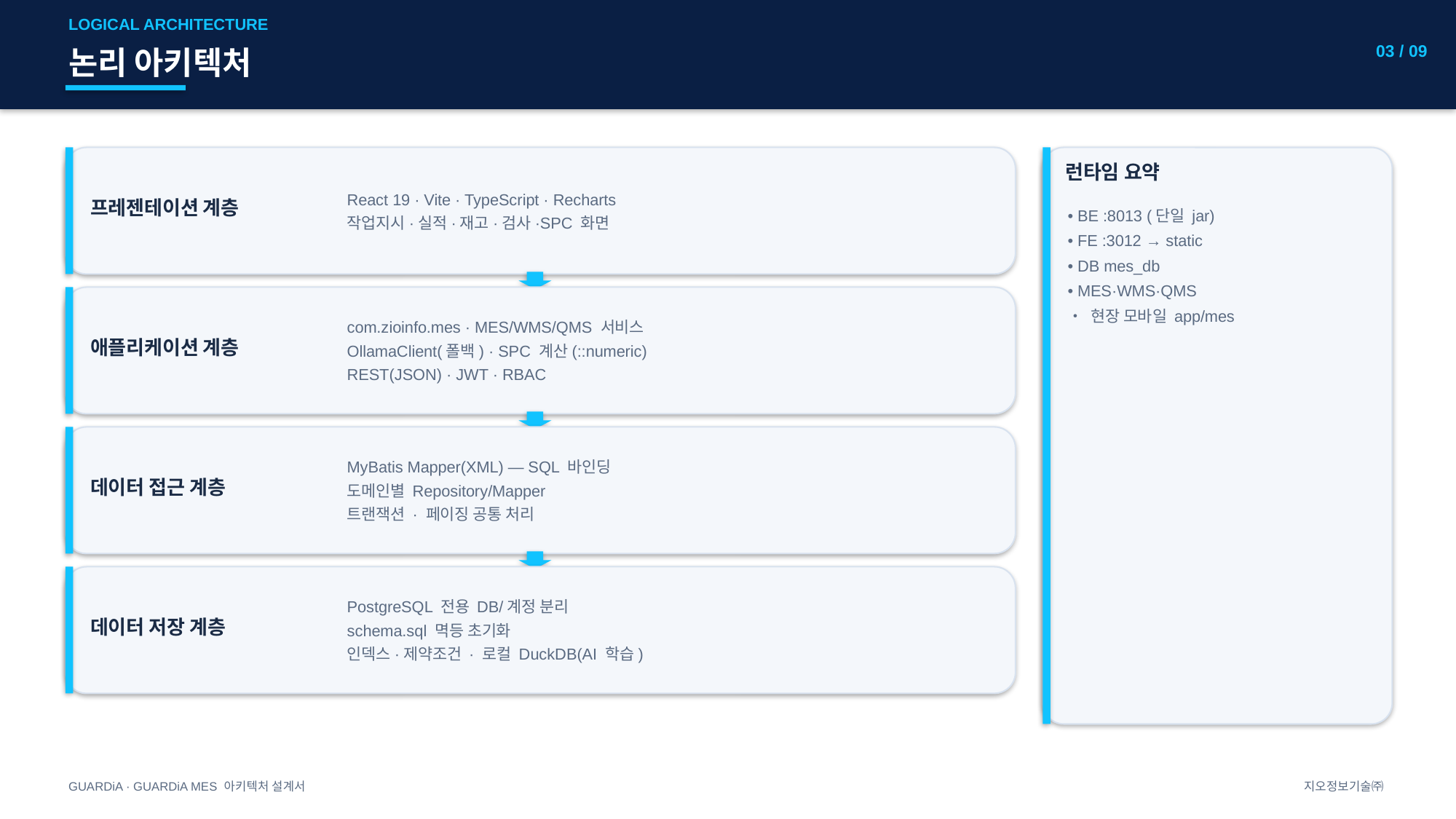

LOGICAL ARCHITECTURE
03 / 09
논리 아키텍처

React 19 · Vite · TypeScript · Recharts
작업지시·실적·재고·검사·SPC 화면
프레젠테이션 계층
런타임 요약
• BE :8013 (단일 jar)
• FE :3012 → static
• DB mes_db
• MES·WMS·QMS
• 현장 모바일 app/mes

com.zioinfo.mes · MES/WMS/QMS 서비스
OllamaClient(폴백) · SPC 계산(::numeric)
REST(JSON) · JWT · RBAC
애플리케이션 계층

MyBatis Mapper(XML) — SQL 바인딩
도메인별 Repository/Mapper
트랜잭션 · 페이징 공통 처리
데이터 접근 계층

PostgreSQL 전용 DB/계정 분리
schema.sql 멱등 초기화
인덱스·제약조건 · 로컬 DuckDB(AI 학습)
데이터 저장 계층
GUARDiA · GUARDiA MES 아키텍처 설계서
지오정보기술㈜